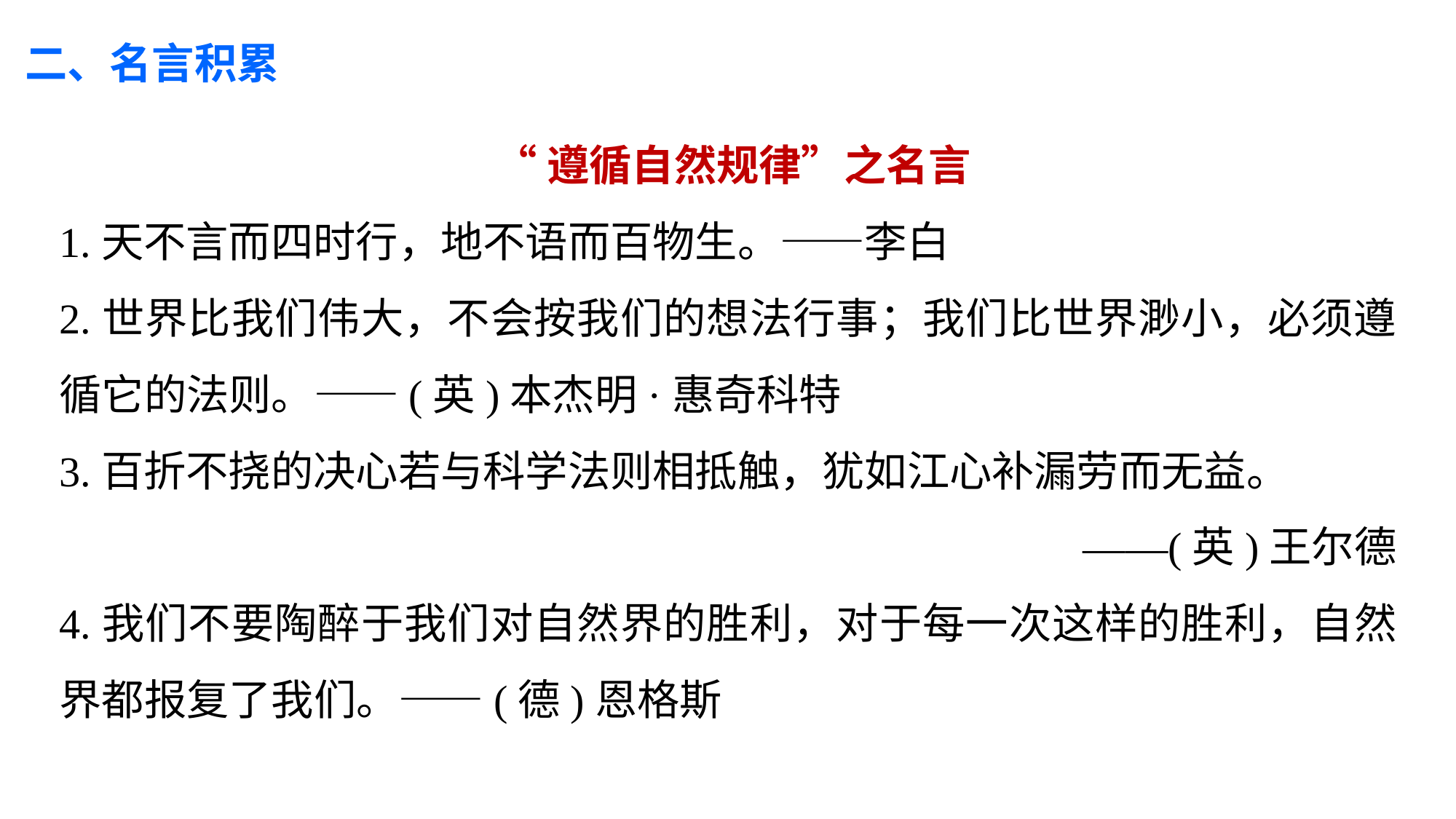

二、名言积累
 “遵循自然规律”之名言
1.天不言而四时行，地不语而百物生。——李白
2.世界比我们伟大，不会按我们的想法行事；我们比世界渺小，必须遵循它的法则。——(英)本杰明·惠奇科特
3.百折不挠的决心若与科学法则相抵触，犹如江心补漏劳而无益。
——(英)王尔德
4.我们不要陶醉于我们对自然界的胜利，对于每一次这样的胜利，自然界都报复了我们。——(德)恩格斯